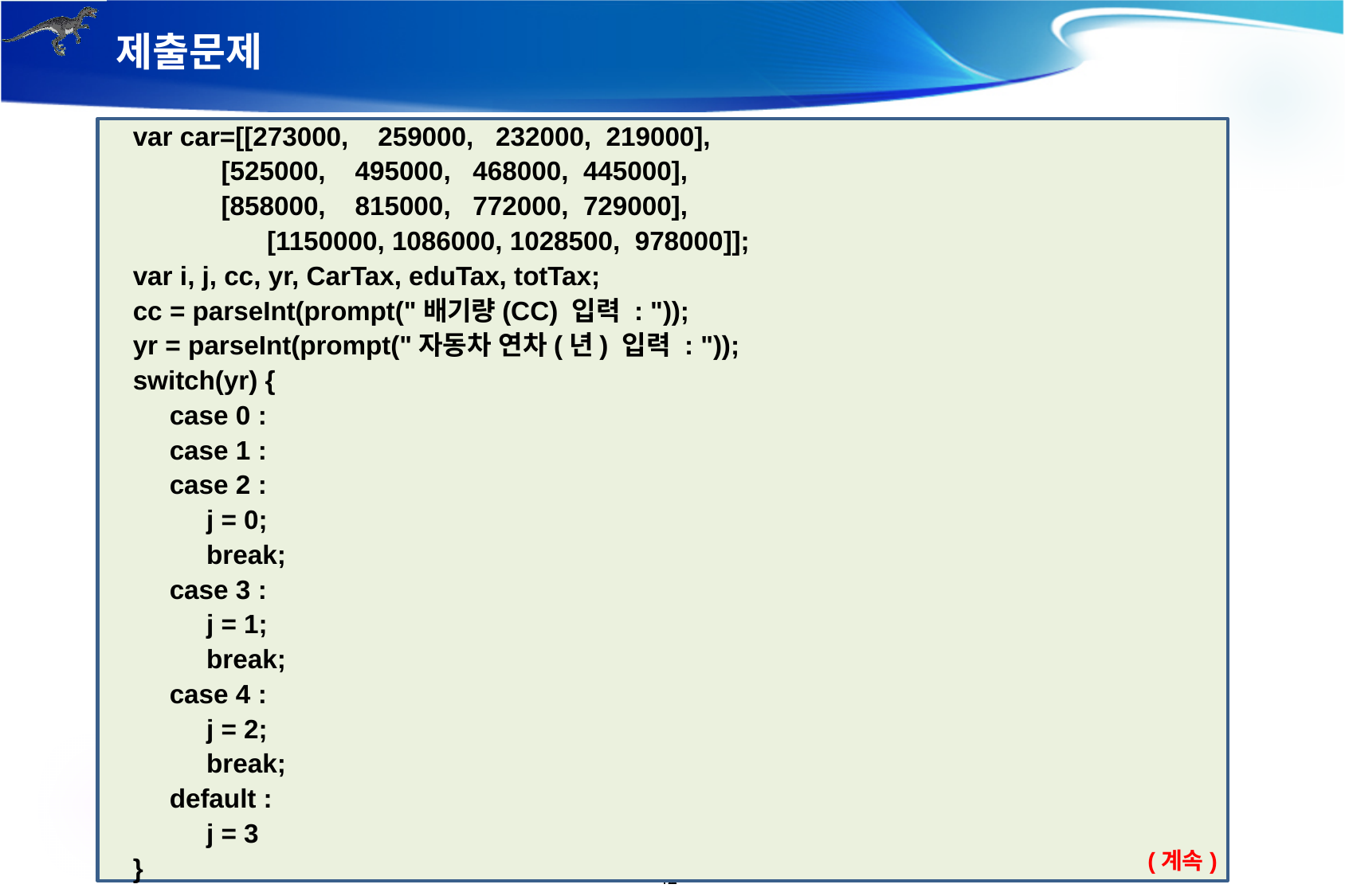

# 제출문제
var car=[[273000,    259000,   232000,  219000],
            [525000,    495000,   468000,  445000],
            [858000,    815000,   772000,  729000],
	  [1150000, 1086000, 1028500,  978000]];
var i, j, cc, yr, CarTax, eduTax, totTax;
cc = parseInt(prompt("배기량(CC) 입력 : "));
yr = parseInt(prompt("자동차 연차(년) 입력 : "));
switch(yr) {
     case 0 :
     case 1 :
     case 2 :
          j = 0;
          break;
     case 3 :
          j = 1;
          break;
     case 4 :
          j = 2;
          break;
     default :
          j = 3
}
(계속)